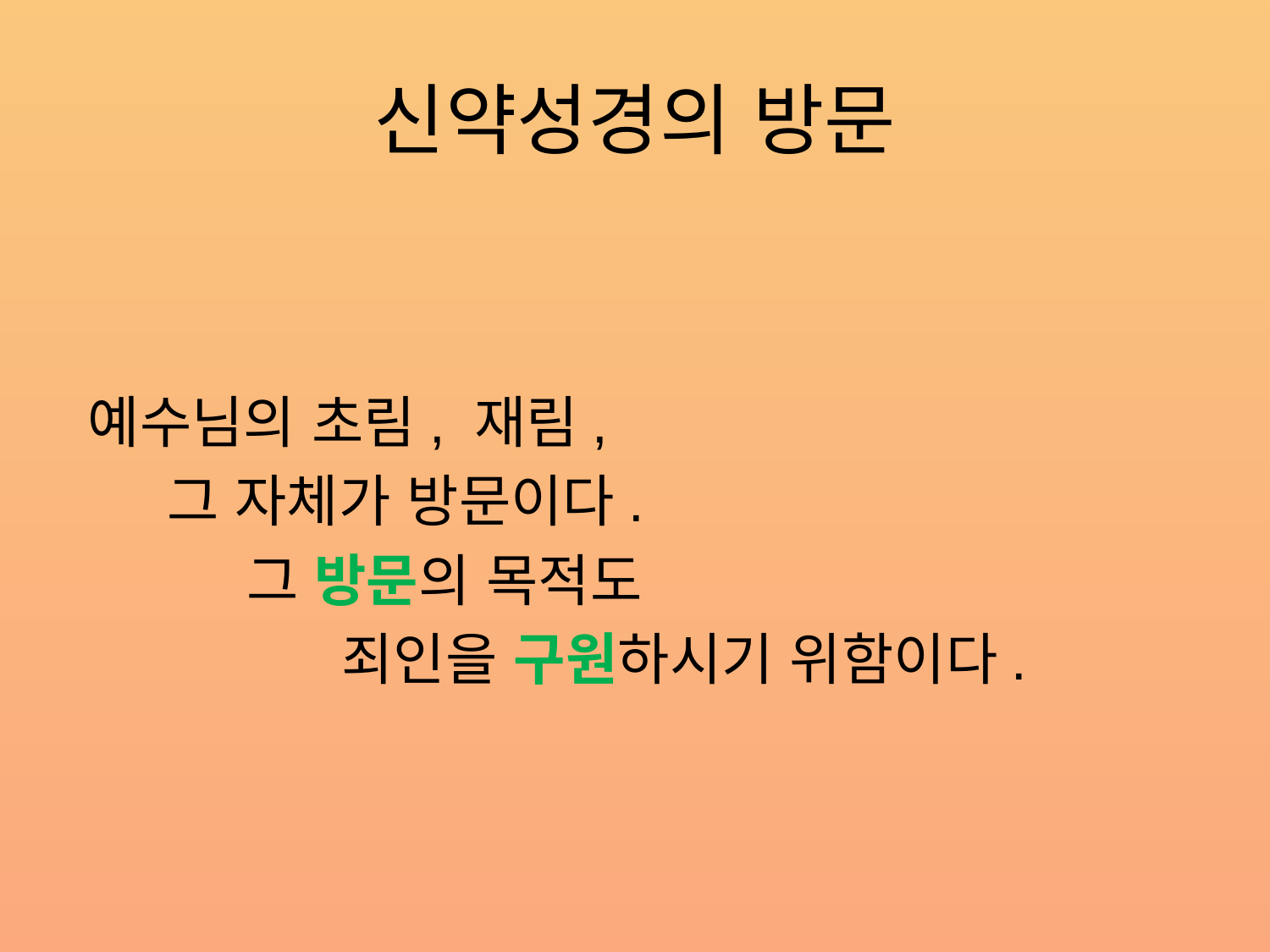

# 신약성경의 방문

  예수님의 초림, 재림,
       그 자체가 방문이다.
            그 방문의 목적도
                  죄인을 구원하시기 위함이다.